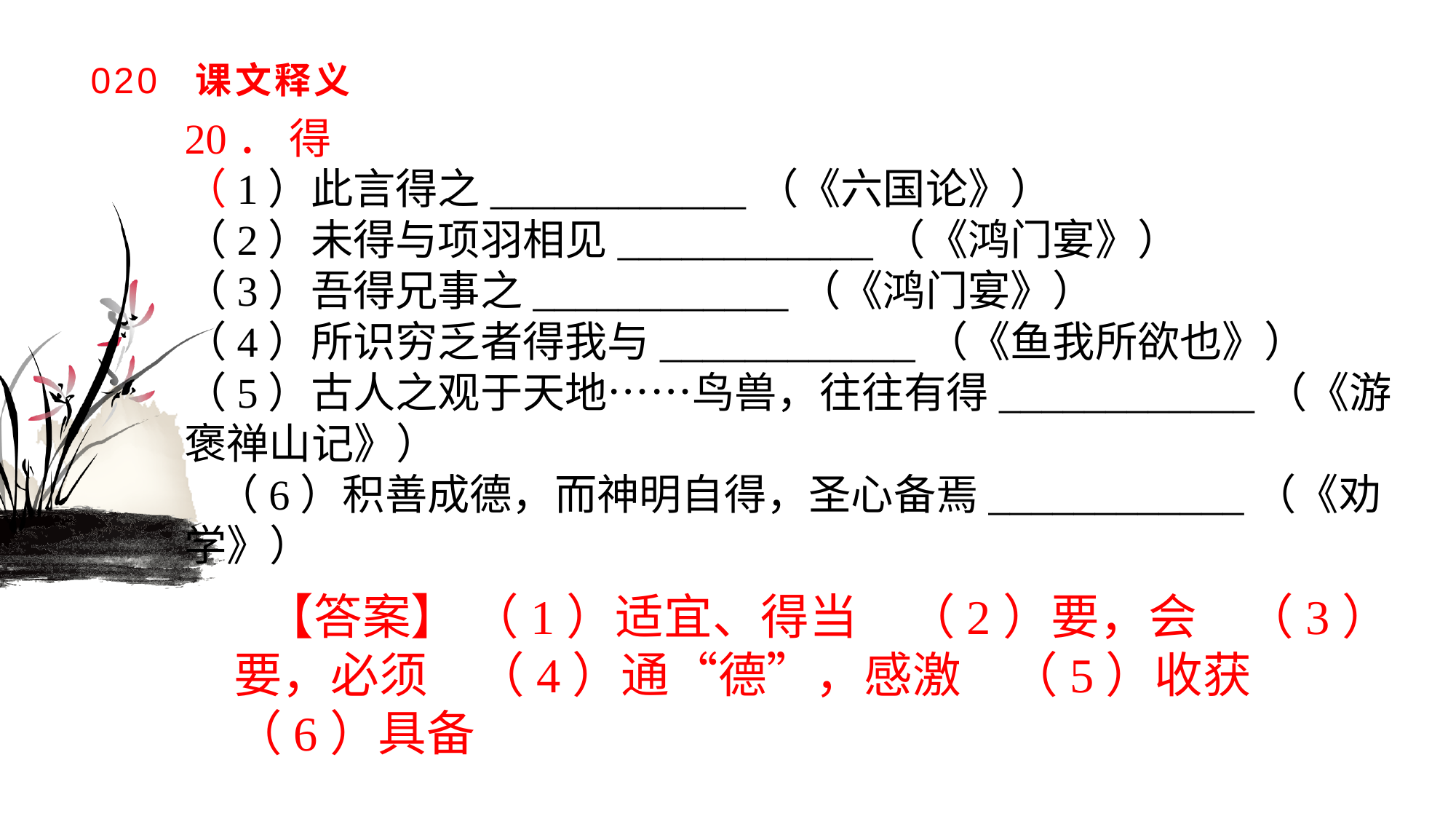

# 020  课文释义
20． 得（1）此言得之____________（《六国论》）（2）未得与项羽相见____________（《鸿门宴》）（3）吾得兄事之____________（《鸿门宴》）（4）所识穷乏者得我与____________（《鱼我所欲也》）（5）古人之观于天地……鸟兽，往往有得____________（《游褒禅山记》）（6）积善成德，而神明自得，圣心备焉____________（《劝学》）
【答案】 （1）适宜、得当　（2）要，会　（3）要，必须　（4）通“德”，感激　（5）收获　（6）具备